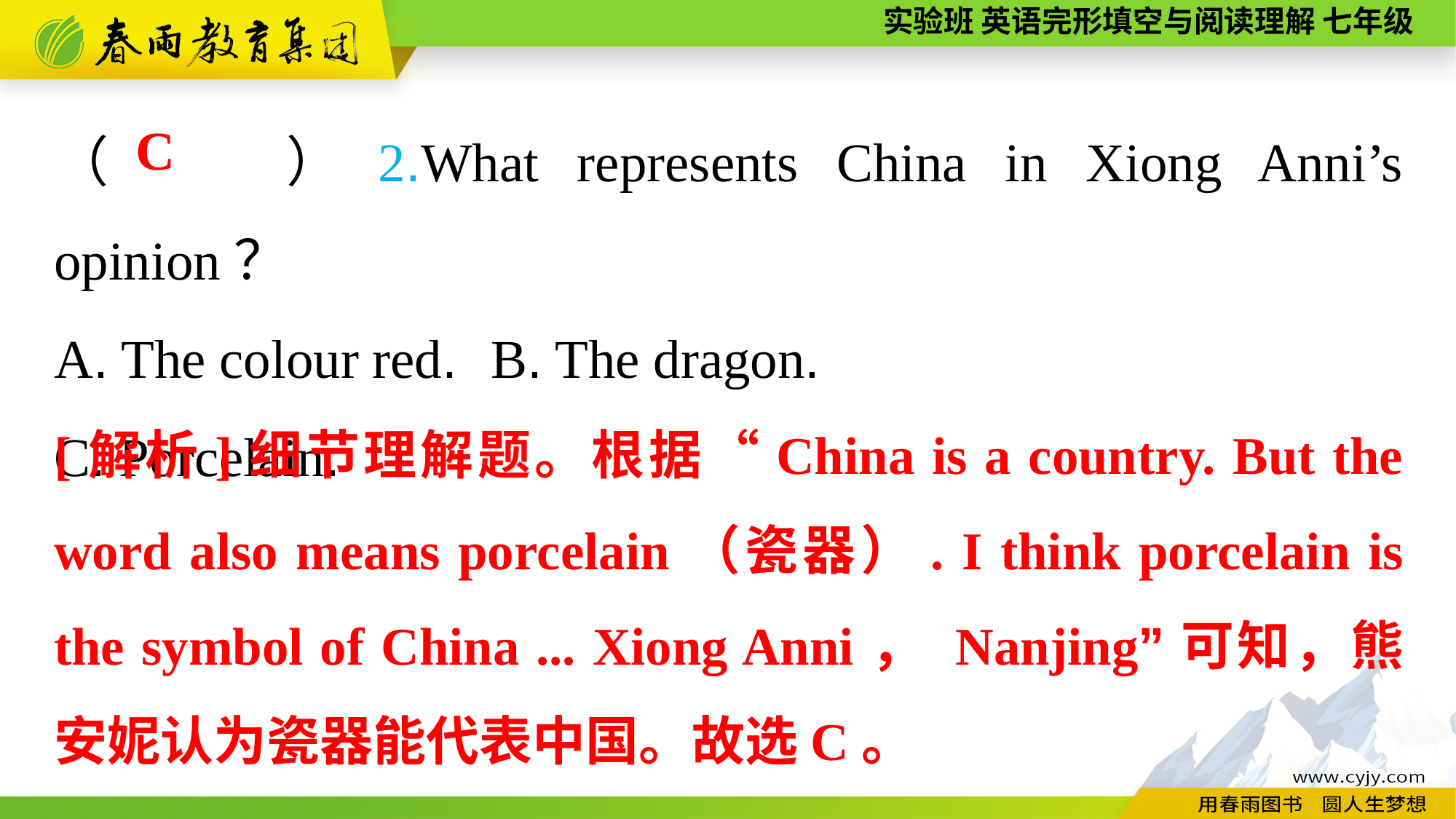

（　  ）2.What represents China in Xiong Anni’s opinion？
A. The colour red.	B. The dragon.
C. Porcelain.
C
[解析]细节理解题。根据“China is a country. But the word also means porcelain（瓷器）. I think porcelain is the symbol of China ... Xiong Anni， Nanjing”可知，熊安妮认为瓷器能代表中国。故选C。